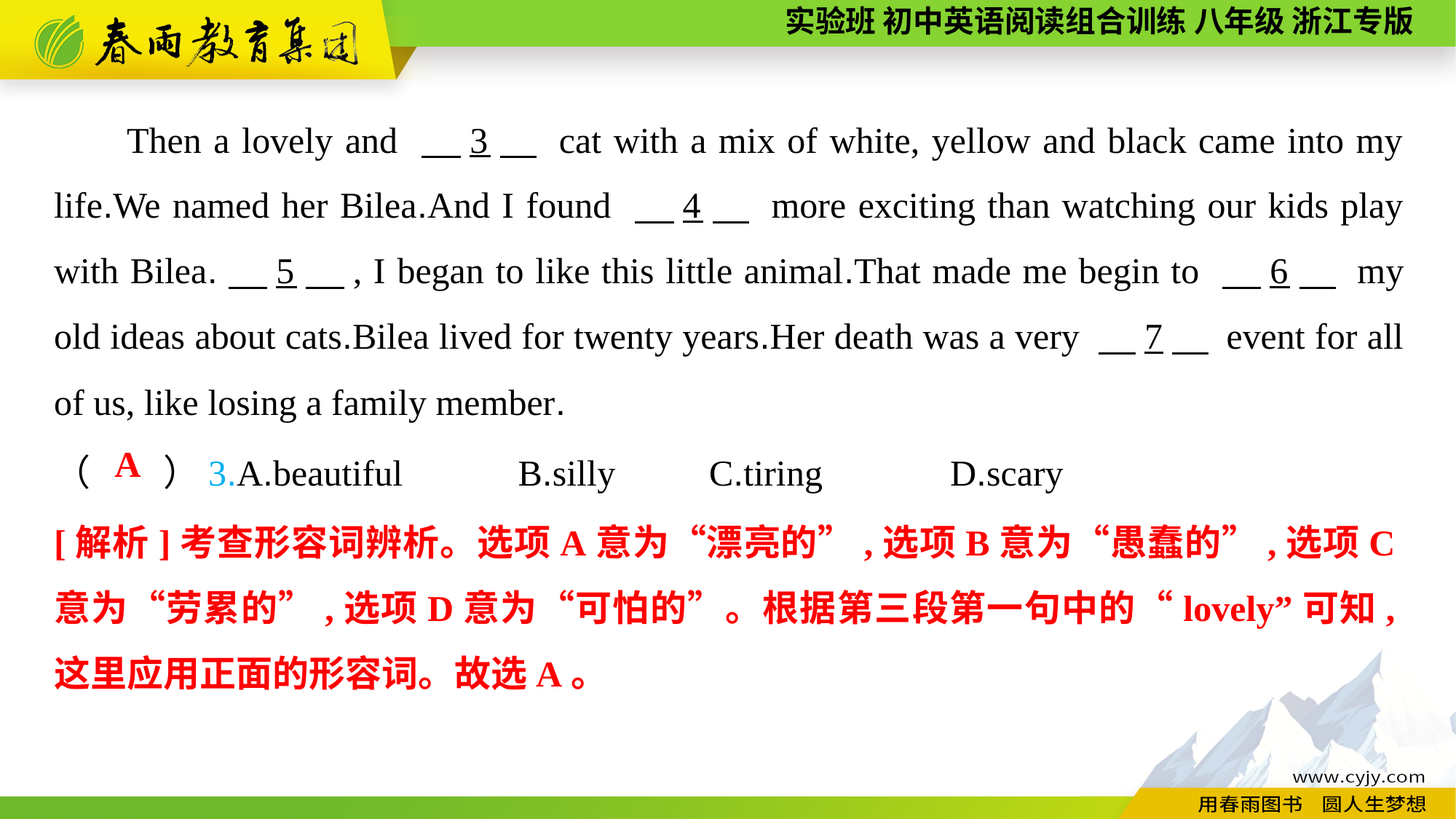

Then a lovely and 　3　 cat with a mix of white, yellow and black came into my life.We named her Bilea.And I found 　4　 more exciting than watching our kids play with Bilea.　5　, I began to like this little animal.That made me begin to 　6　 my old ideas about cats.Bilea lived for twenty years.Her death was a very 　7　 event for all of us, like losing a family member.
（　　）3.A.beautiful	   B.silly	C.tiring              D.scary
A
[解析]考查形容词辨析。选项A意为“漂亮的”,选项B意为“愚蠢的”,选项C意为“劳累的”,选项D意为“可怕的”。根据第三段第一句中的“lovely”可知,这里应用正面的形容词。故选A。